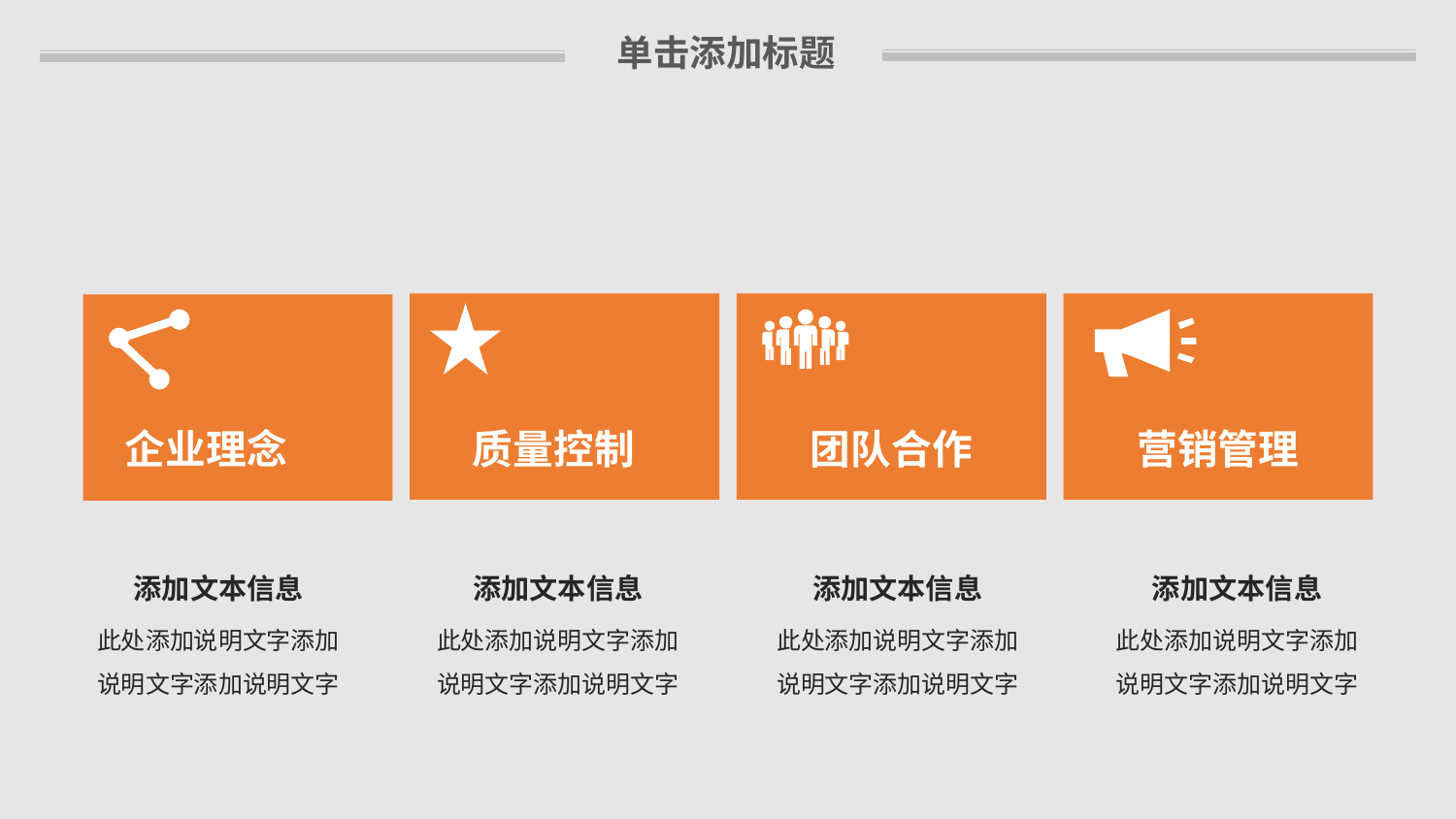

单击添加标题

企业理念
质量控制
团队合作
营销管理
添加文本信息
此处添加说明文字添加说明文字添加说明文字
添加文本信息
此处添加说明文字添加说明文字添加说明文字
添加文本信息
此处添加说明文字添加说明文字添加说明文字
添加文本信息
此处添加说明文字添加说明文字添加说明文字